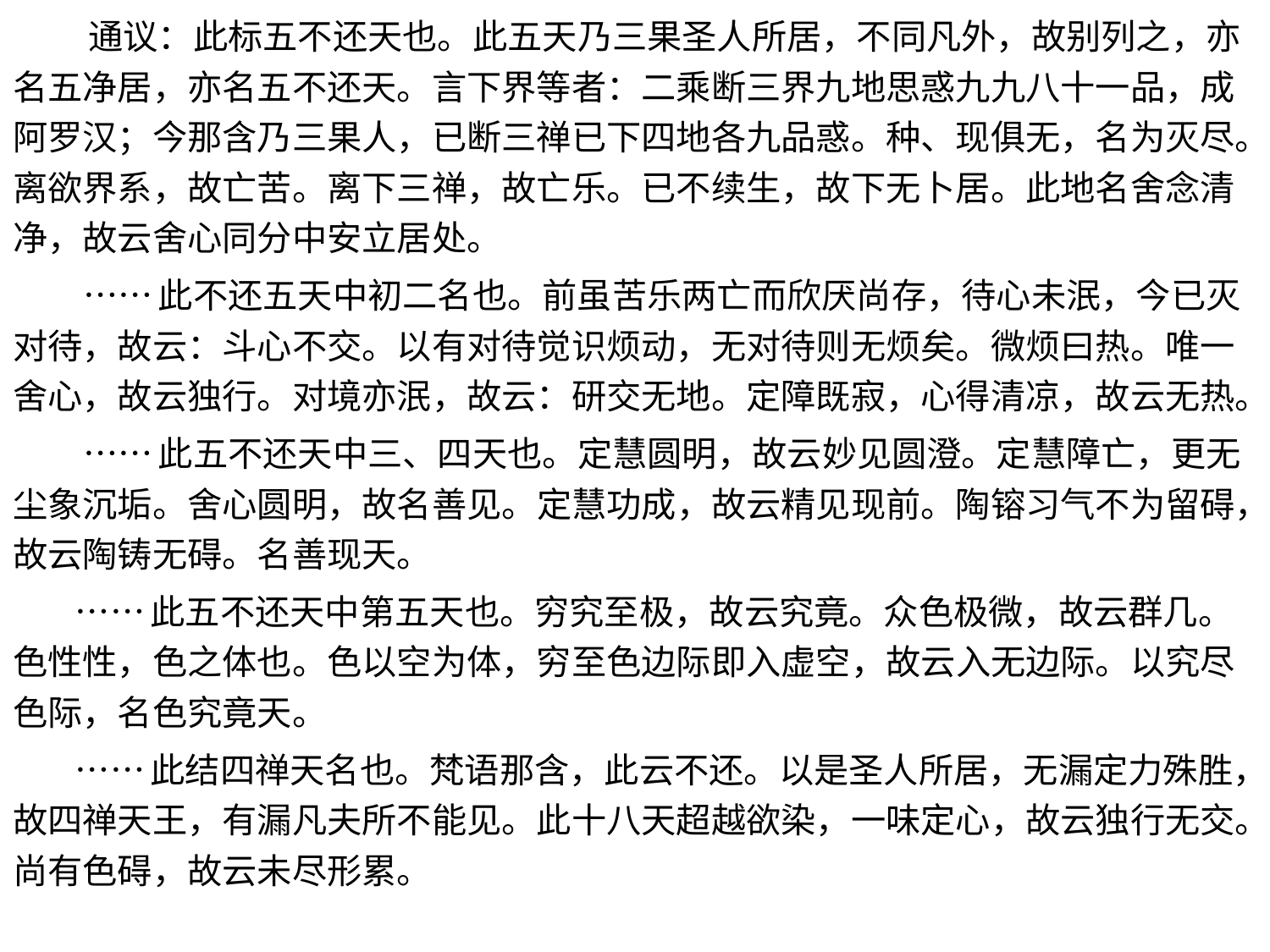

通议：此标五不还天也。此五天乃三果圣人所居，不同凡外，故别列之，亦名五净居，亦名五不还天。言下界等者：二乘断三界九地思惑九九八十一品，成阿罗汉；今那含乃三果人，已断三禅已下四地各九品惑。种、现俱无，名为灭尽。离欲界系，故亡苦。离下三禅，故亡乐。已不续生，故下无卜居。此地名舍念清净，故云舍心同分中安立居处。
         ……此不还五天中初二名也。前虽苦乐两亡而欣厌尚存，待心未泯，今已灭对待，故云：斗心不交。以有对待觉识烦动，无对待则无烦矣。微烦曰热。唯一舍心，故云独行。对境亦泯，故云：研交无地。定障既寂，心得清凉，故云无热。
         ……此五不还天中三、四天也。定慧圆明，故云妙见圆澄。定慧障亡，更无尘象沉垢。舍心圆明，故名善见。定慧功成，故云精见现前。陶镕习气不为留碍，故云陶铸无碍。名善现天。
        ……此五不还天中第五天也。穷究至极，故云究竟。众色极微，故云群几。色性性，色之体也。色以空为体，穷至色边际即入虚空，故云入无边际。以究尽色际，名色究竟天。
        ……此结四禅天名也。梵语那含，此云不还。以是圣人所居，无漏定力殊胜，故四禅天王，有漏凡夫所不能见。此十八天超越欲染，一味定心，故云独行无交。尚有色碍，故云未尽形累。